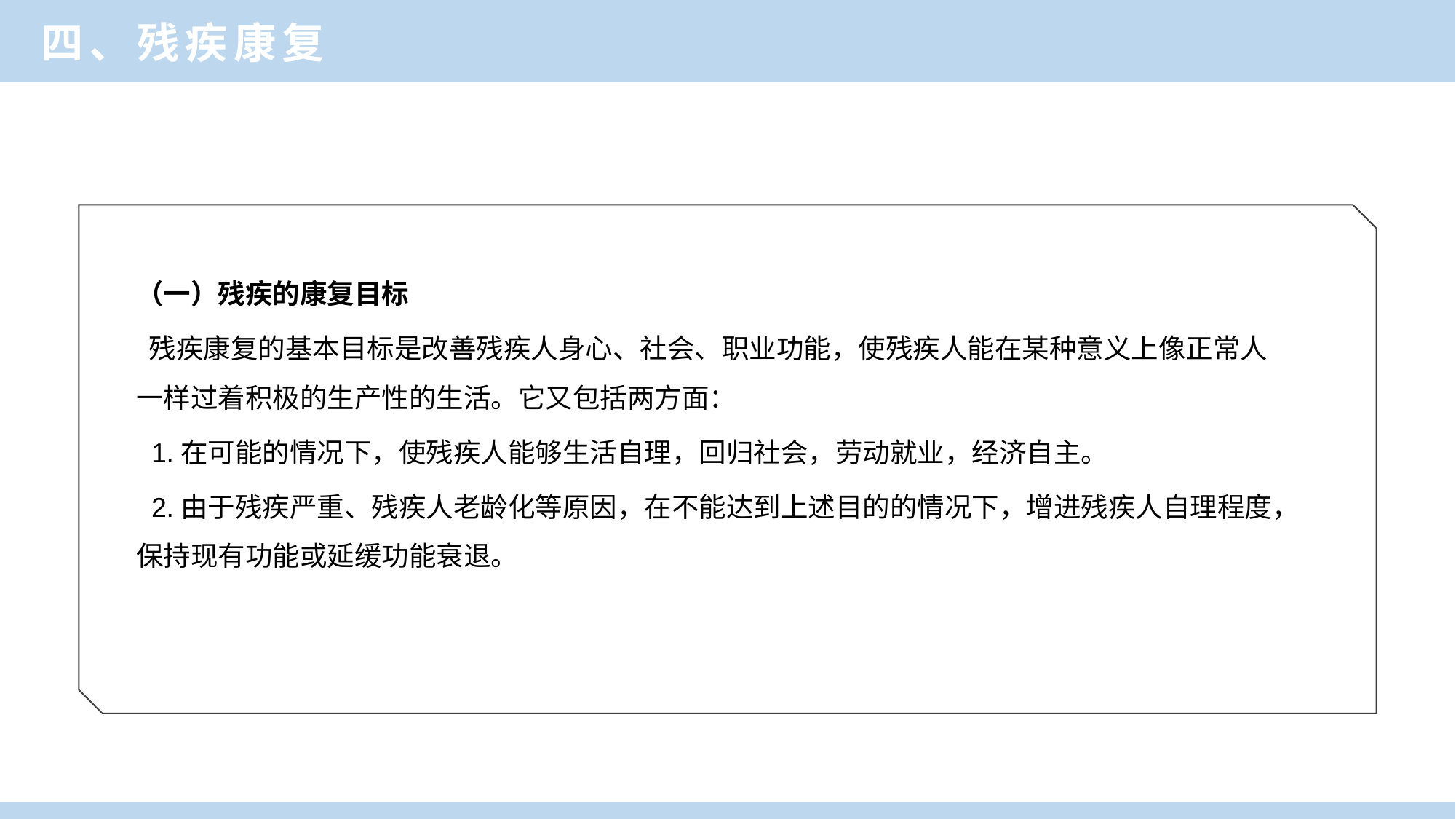

四、残疾康复

（一）残疾的康复目标
 残疾康复的基本目标是改善残疾人身心、社会、职业功能，使残疾人能在某种意义上像正常人一样过着积极的生产性的生活。它又包括两方面：
  1.在可能的情况下，使残疾人能够生活自理，回归社会，劳动就业，经济自主。
  2.由于残疾严重、残疾人老龄化等原因，在不能达到上述目的的情况下，增进残疾人自理程度，保持现有功能或延缓功能衰退。